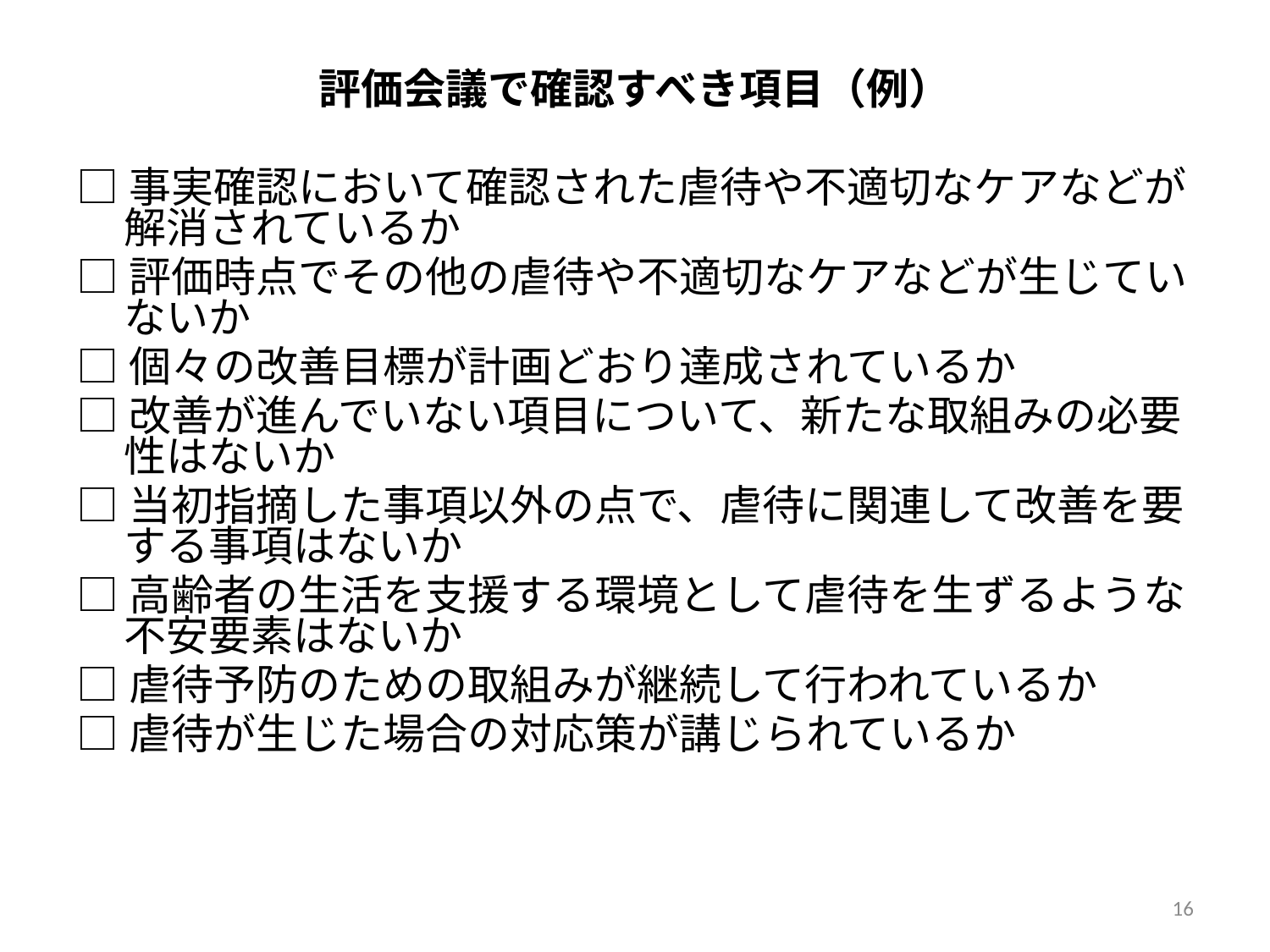

評価会議で確認すべき項目（例）

□事実確認において確認された虐待や不適切なケアなどが解消されているか
□評価時点でその他の虐待や不適切なケアなどが生じていないか
□個々の改善目標が計画どおり達成されているか
□改善が進んでいない項目について、新たな取組みの必要性はないか
□当初指摘した事項以外の点で、虐待に関連して改善を要する事項はないか
□高齢者の生活を支援する環境として虐待を生ずるような不安要素はないか
□虐待予防のための取組みが継続して行われているか
□虐待が生じた場合の対応策が講じられているか

16